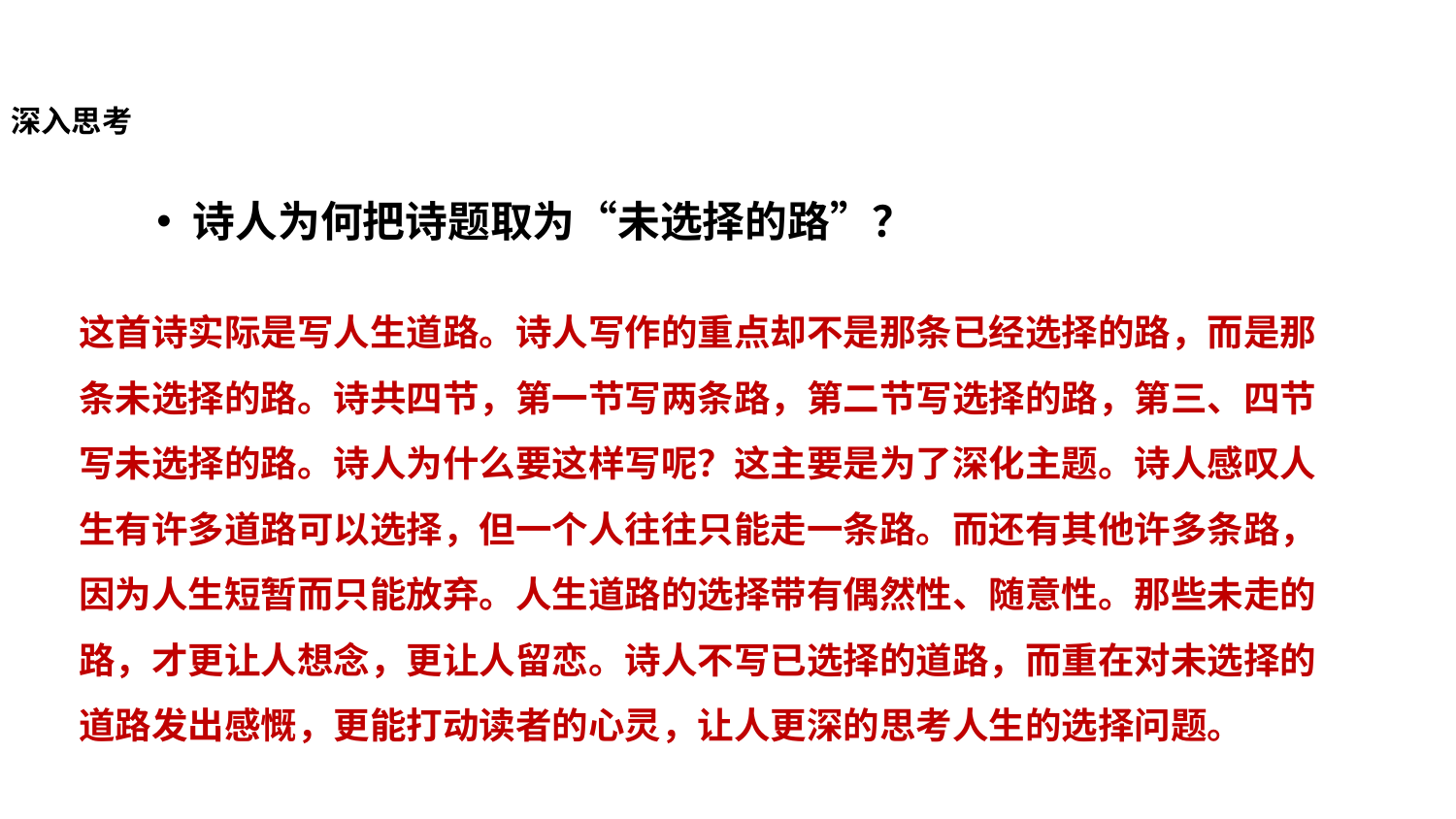

深入思考
诗人为何把诗题取为“未选择的路”？
这首诗实际是写人生道路。诗人写作的重点却不是那条已经选择的路，而是那条未选择的路。诗共四节，第一节写两条路，第二节写选择的路，第三、四节写未选择的路。诗人为什么要这样写呢？这主要是为了深化主题。诗人感叹人生有许多道路可以选择，但一个人往往只能走一条路。而还有其他许多条路，因为人生短暂而只能放弃。人生道路的选择带有偶然性、随意性。那些未走的路，才更让人想念，更让人留恋。诗人不写已选择的道路，而重在对未选择的道路发出感慨，更能打动读者的心灵，让人更深的思考人生的选择问题。